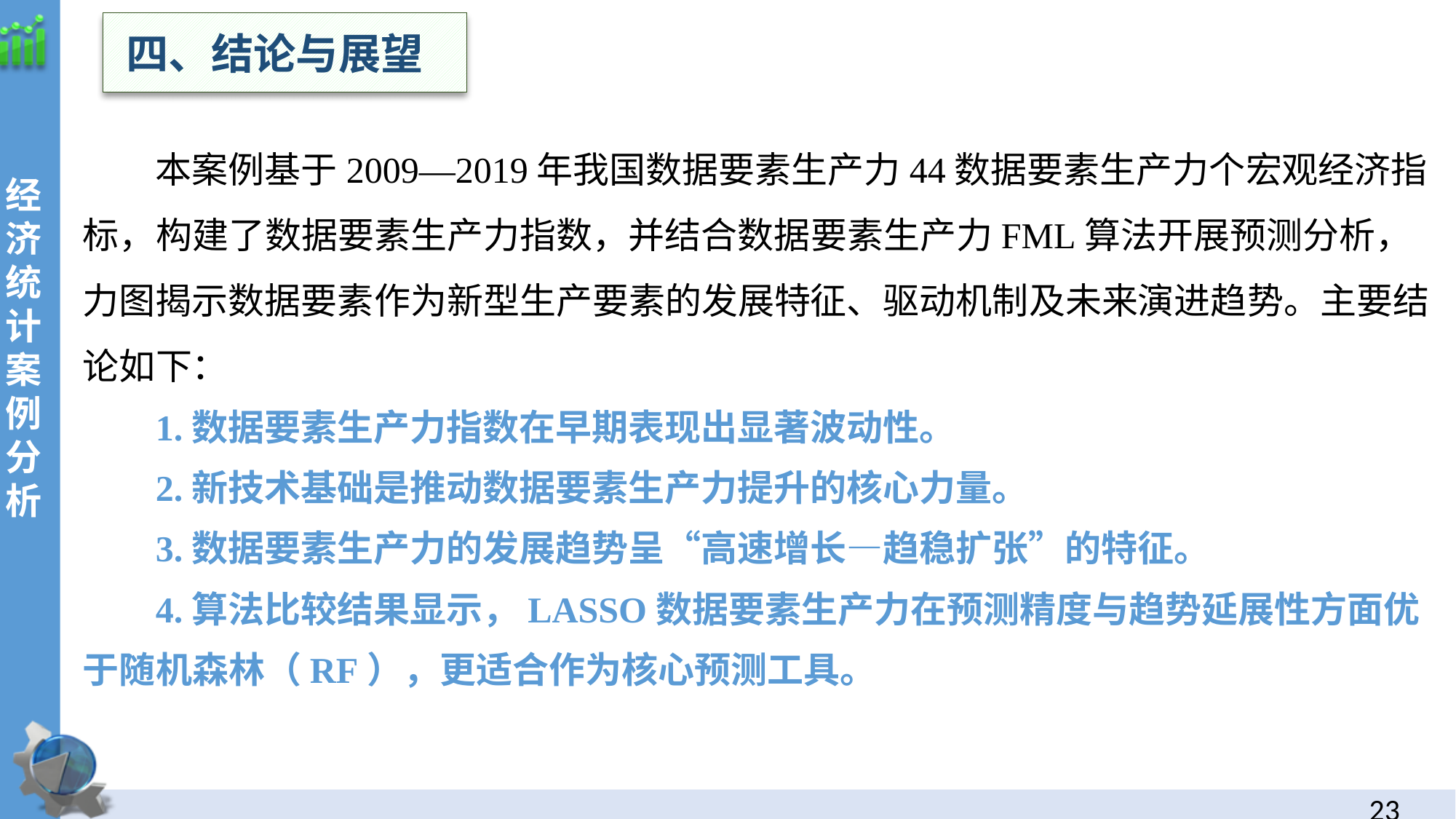

四、结论与展望

本案例基于2009—2019年我国数据要素生产力44数据要素生产力个宏观经济指标，构建了数据要素生产力指数，并结合数据要素生产力FML算法开展预测分析，力图揭示数据要素作为新型生产要素的发展特征、驱动机制及未来演进趋势。主要结论如下：
1.数据要素生产力指数在早期表现出显著波动性。
2.新技术基础是推动数据要素生产力提升的核心力量。
3.数据要素生产力的发展趋势呈“高速增长—趋稳扩张”的特征。
4.算法比较结果显示，LASSO数据要素生产力在预测精度与趋势延展性方面优于随机森林（RF），更适合作为核心预测工具。

经
济统计案例分析

23